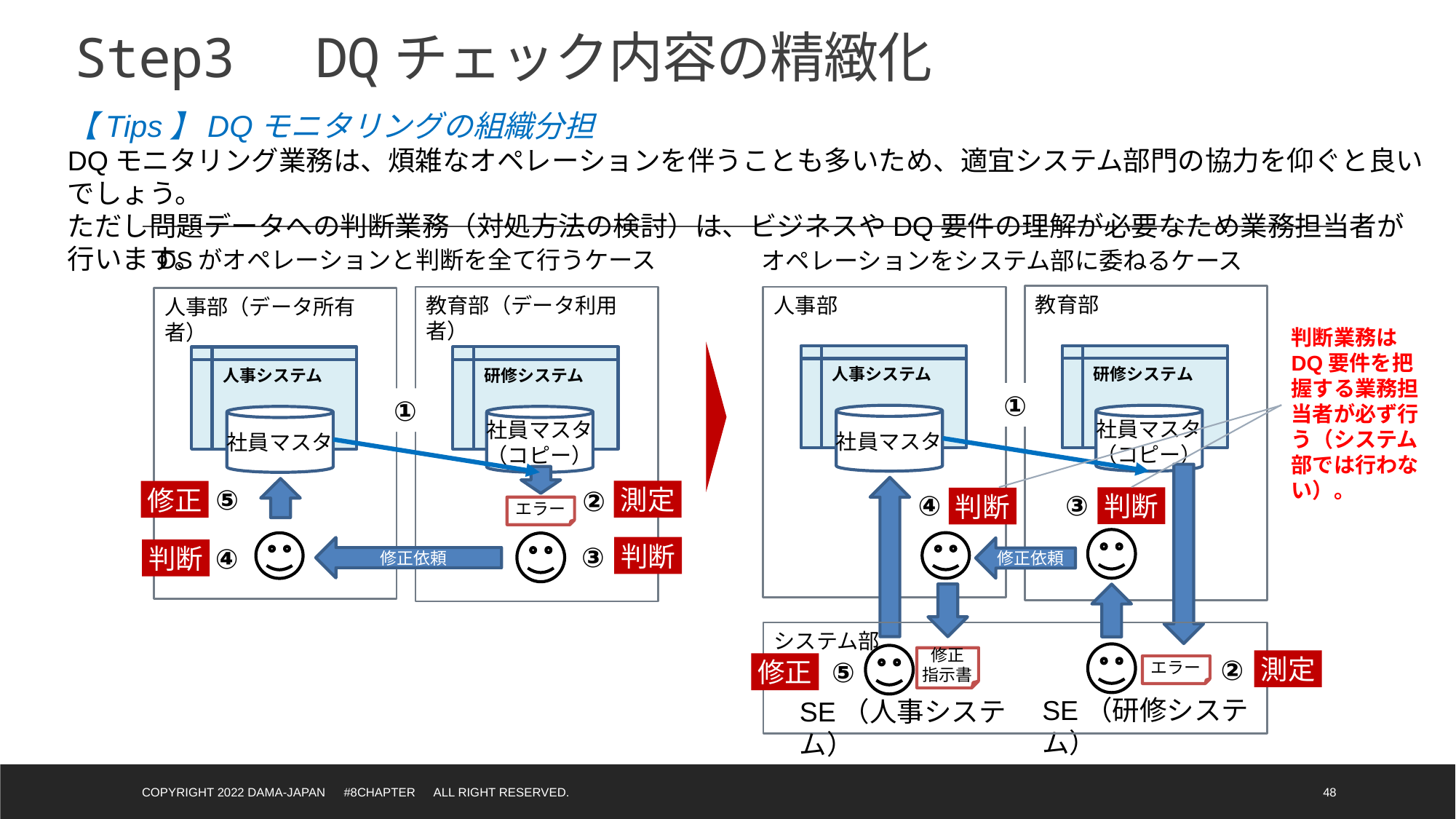

# Step3　DQチェック内容の精緻化
【Tips】DQモニタリングの組織分担
DQモニタリング業務は、煩雑なオペレーションを伴うことも多いため、適宜システム部門の協力を仰ぐと良いでしょう。
ただし問題データへの判断業務（対処方法の検討）は、ビジネスやDQ要件の理解が必要なため業務担当者が行います。
DSがオペレーションと判断を全て行うケース
オペレーションをシステム部に委ねるケース
教育部
教育部（データ利用者）
人事部
人事部（データ所有者）
判断業務はDQ要件を把握する業務担当者が必ず行う（システム部では行わない）。
研修システム
人事システム
研修システム
人事システム
①
①
社員マスタ
社員マスタ
（コピー）
社員マスタ
社員マスタ
（コピー）

⑤

②
測定
修正
④
③
判断
判断
エラー

③
④
判断

修正依頼
修正依頼
判断

システム部

②
修正
指示書
⑤
測定
修正
エラー
SE（研修システム）
SE（人事システム）
Copyright 2022 DAMA-JAPAN　#8chapter　All right reserved.
48